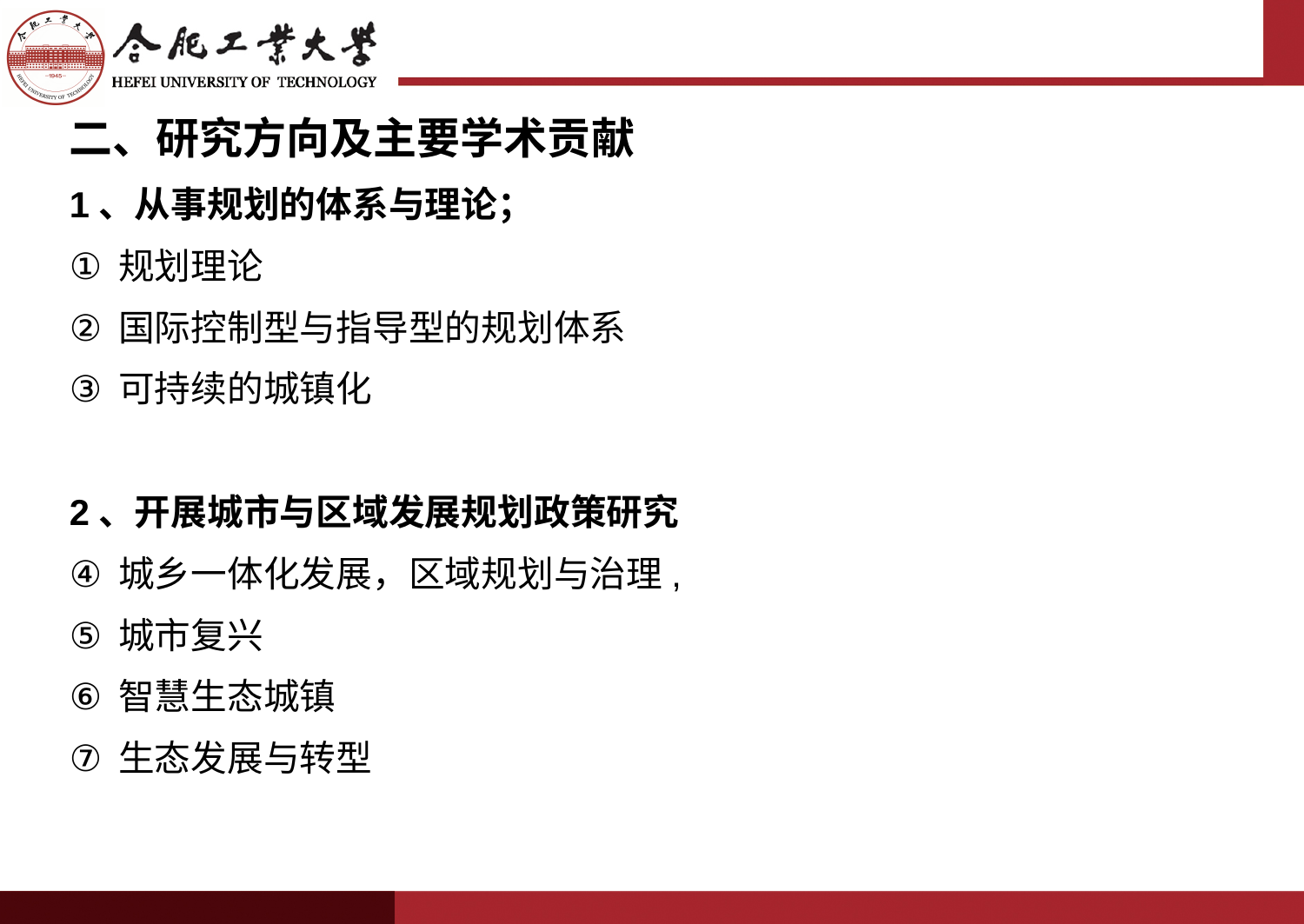

二、研究方向及主要学术贡献
1、从事规划的体系与理论；
规划理论
国际控制型与指导型的规划体系
可持续的城镇化

2、开展城市与区域发展规划政策研究
城乡一体化发展，区域规划与治理,
城市复兴
智慧生态城镇
生态发展与转型